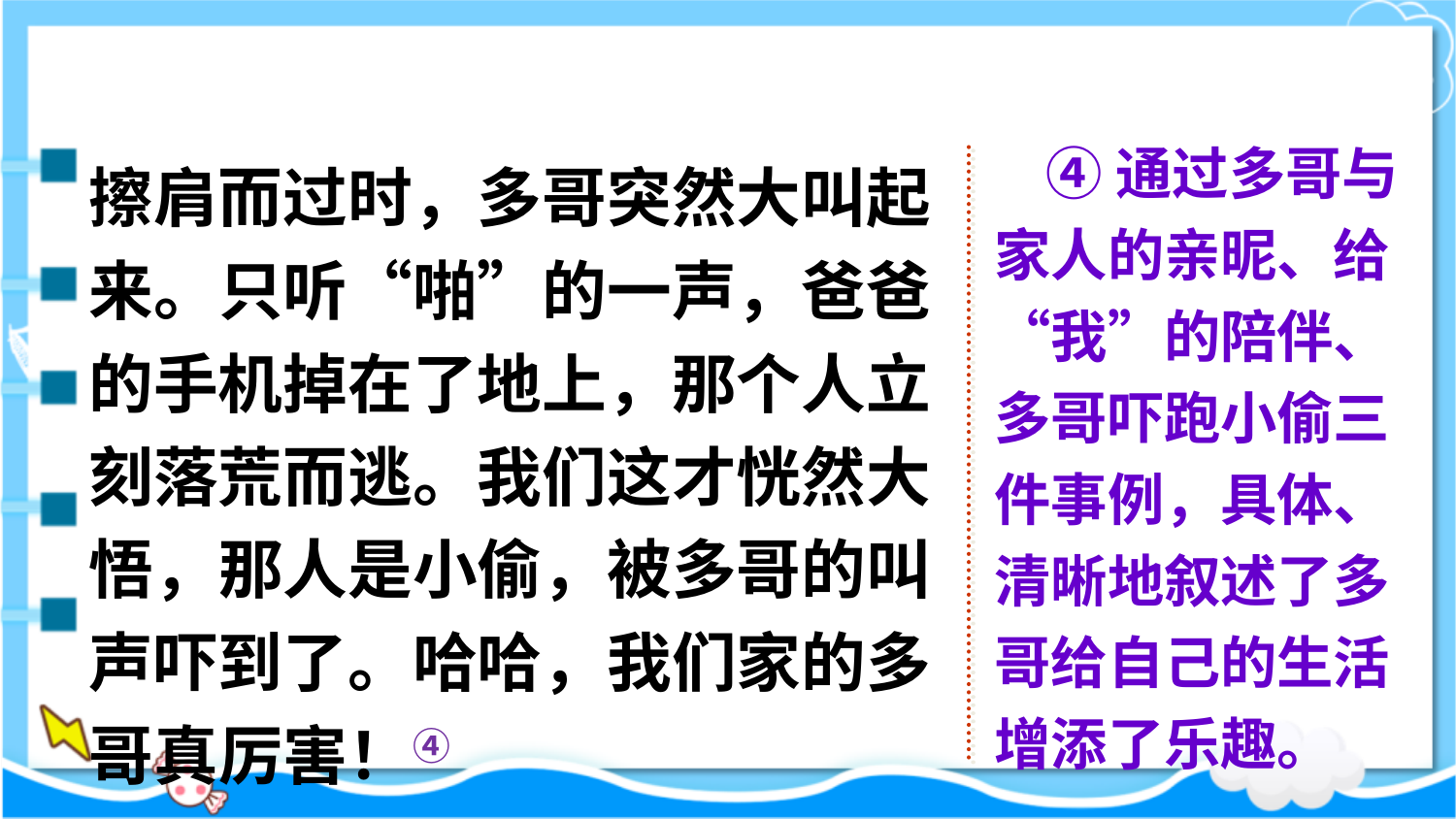

④通过多哥与家人的亲昵、给“我”的陪伴、多哥吓跑小偷三件事例，具体、清晰地叙述了多哥给自己的生活增添了乐趣。
擦肩而过时，多哥突然大叫起来。只听“啪”的一声，爸爸的手机掉在了地上，那个人立刻落荒而逃。我们这才恍然大悟，那人是小偷，被多哥的叫声吓到了。哈哈，我们家的多哥真厉害！④